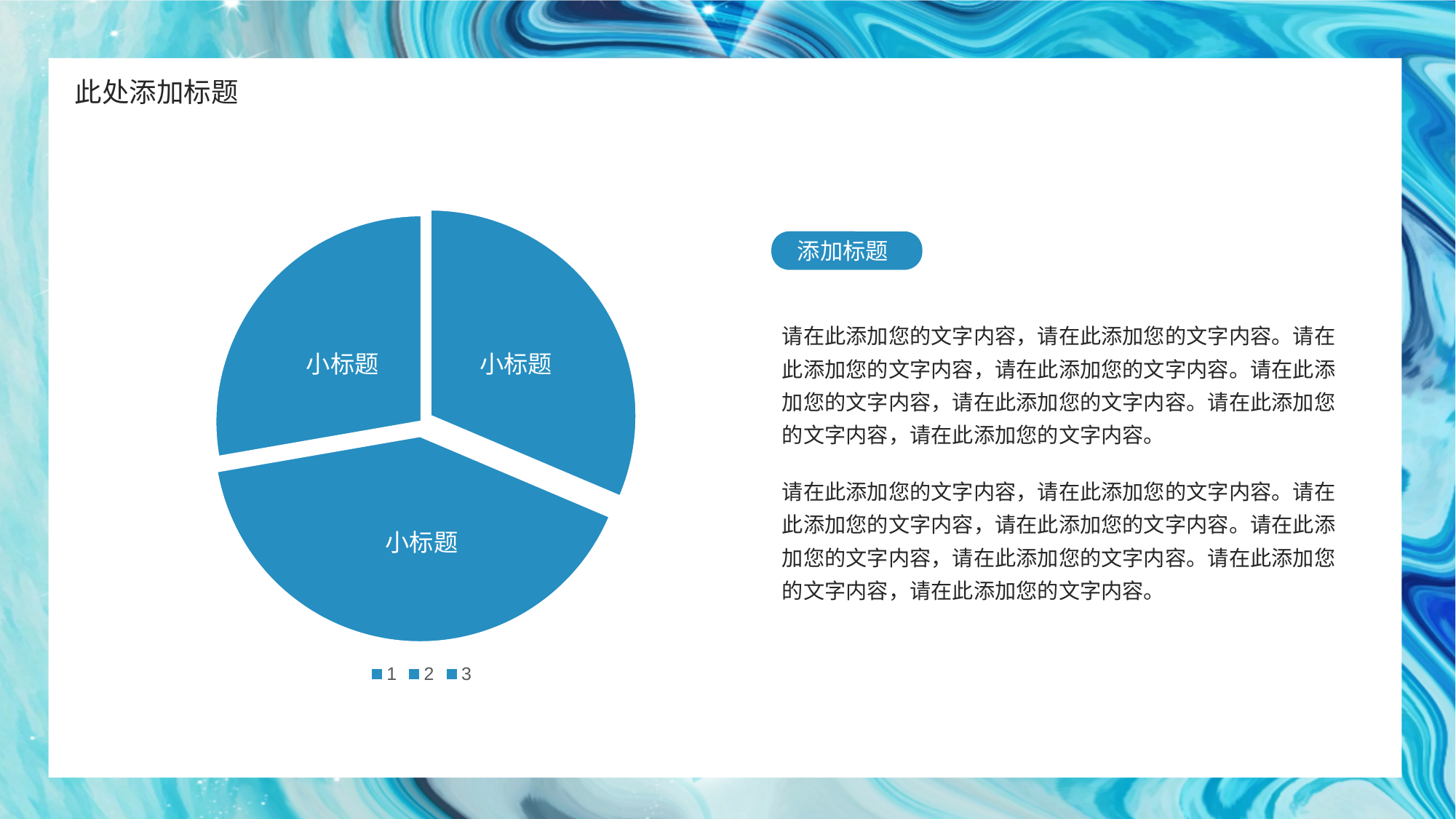

此处添加标题

### Chart

| Category |  |
|---|---|
小标题
小标题
小标题
添加标题

请在此添加您的文字内容，请在此添加您的文字内容。请在此添加您的文字内容，请在此添加您的文字内容。请在此添加您的文字内容，请在此添加您的文字内容。请在此添加您的文字内容，请在此添加您的文字内容。
请在此添加您的文字内容，请在此添加您的文字内容。请在此添加您的文字内容，请在此添加您的文字内容。请在此添加您的文字内容，请在此添加您的文字内容。请在此添加您的文字内容，请在此添加您的文字内容。